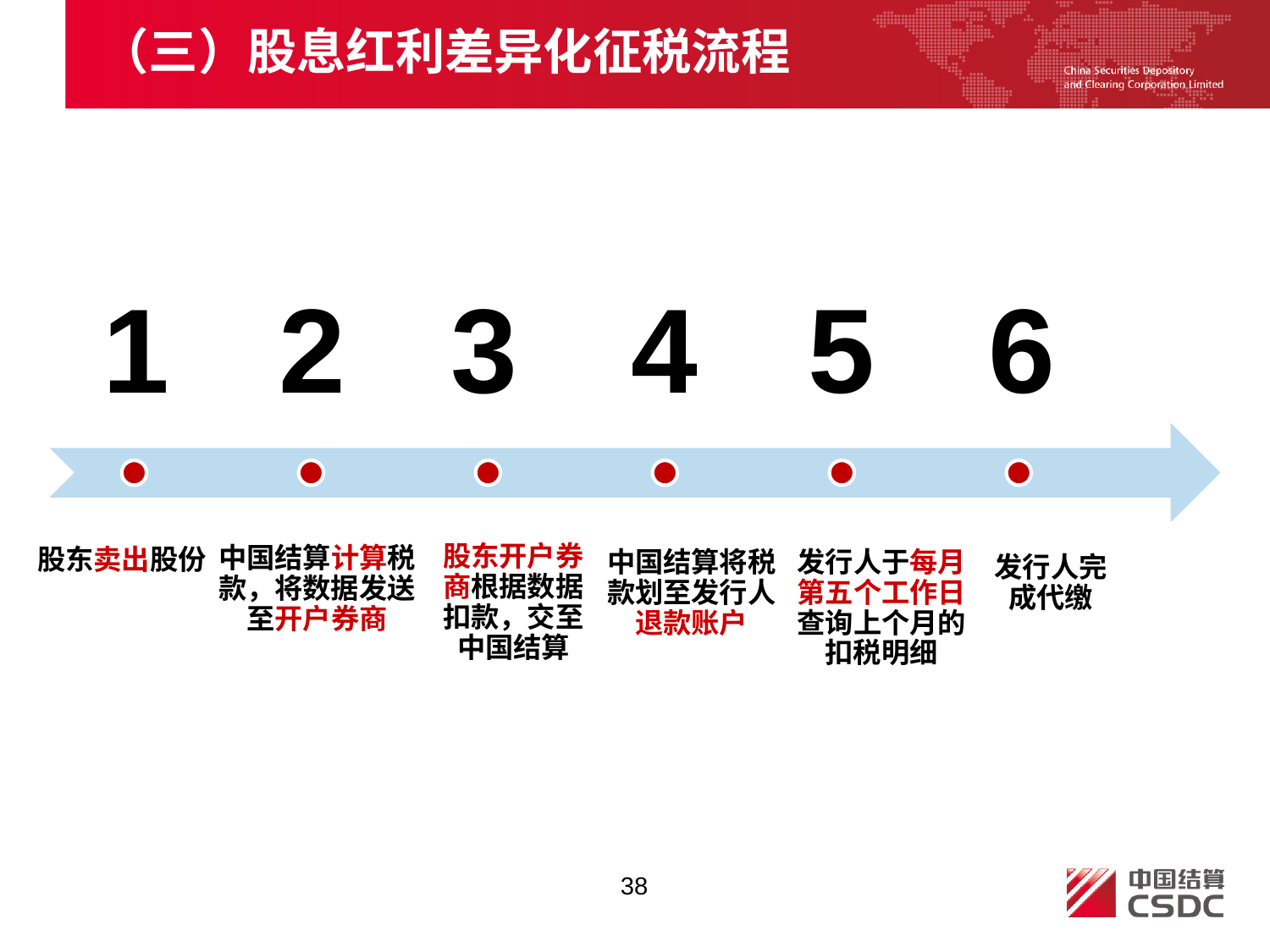

（三）股息红利差异化征税流程

6
5
1
2
3
4

股东开户券商根据数据扣款，交至中国结算
中国结算计算税款，将数据发送至开户券商
股东卖出股份
中国结算将税款划至发行人退款账户
发行人于每月第五个工作日查询上个月的扣税明细
发行人完成代缴
38